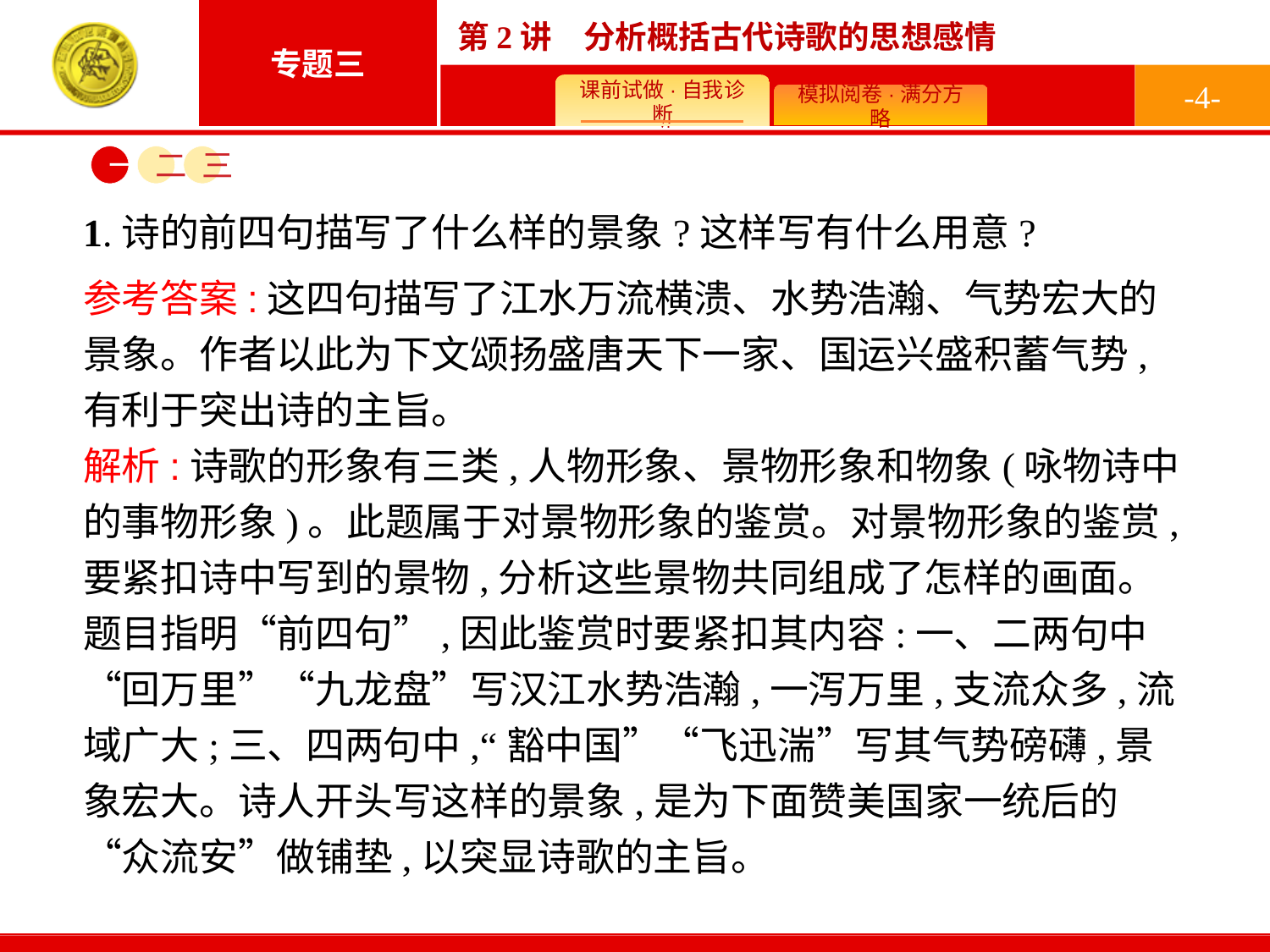

-4-
一
二
三
1.诗的前四句描写了什么样的景象?这样写有什么用意?
参考答案:这四句描写了江水万流横溃、水势浩瀚、气势宏大的景象。作者以此为下文颂扬盛唐天下一家、国运兴盛积蓄气势,有利于突出诗的主旨。
解析:诗歌的形象有三类,人物形象、景物形象和物象(咏物诗中的事物形象)。此题属于对景物形象的鉴赏。对景物形象的鉴赏,要紧扣诗中写到的景物,分析这些景物共同组成了怎样的画面。题目指明“前四句”,因此鉴赏时要紧扣其内容:一、二两句中“回万里”“九龙盘”写汉江水势浩瀚,一泻万里,支流众多,流域广大;三、四两句中,“豁中国”“飞迅湍”写其气势磅礴,景象宏大。诗人开头写这样的景象,是为下面赞美国家一统后的“众流安”做铺垫,以突显诗歌的主旨。